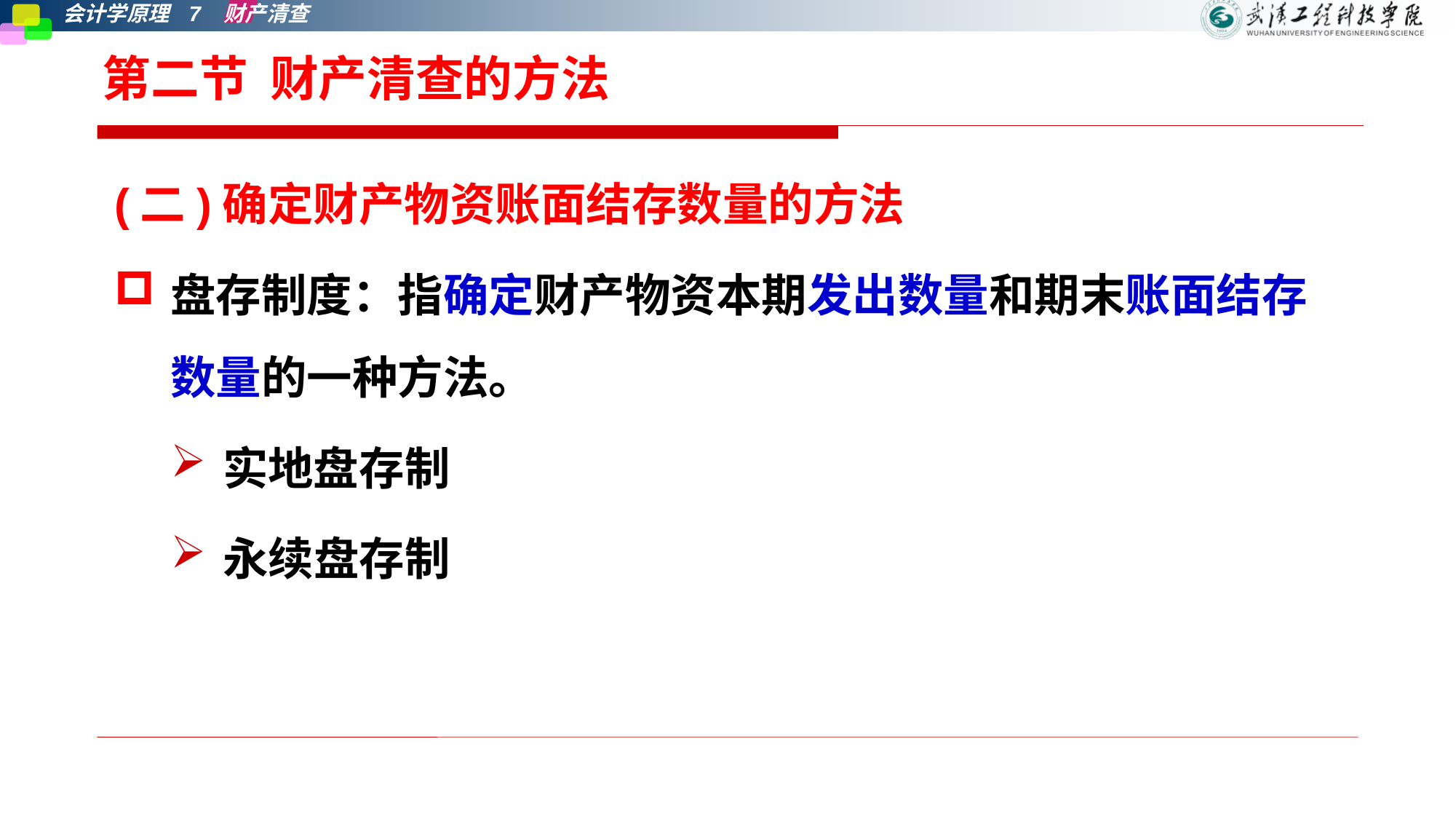

# 第二节  财产清查的方法
(二)确定财产物资账面结存数量的方法
盘存制度：指确定财产物资本期发出数量和期末账面结存数量的一种方法。
实地盘存制
永续盘存制